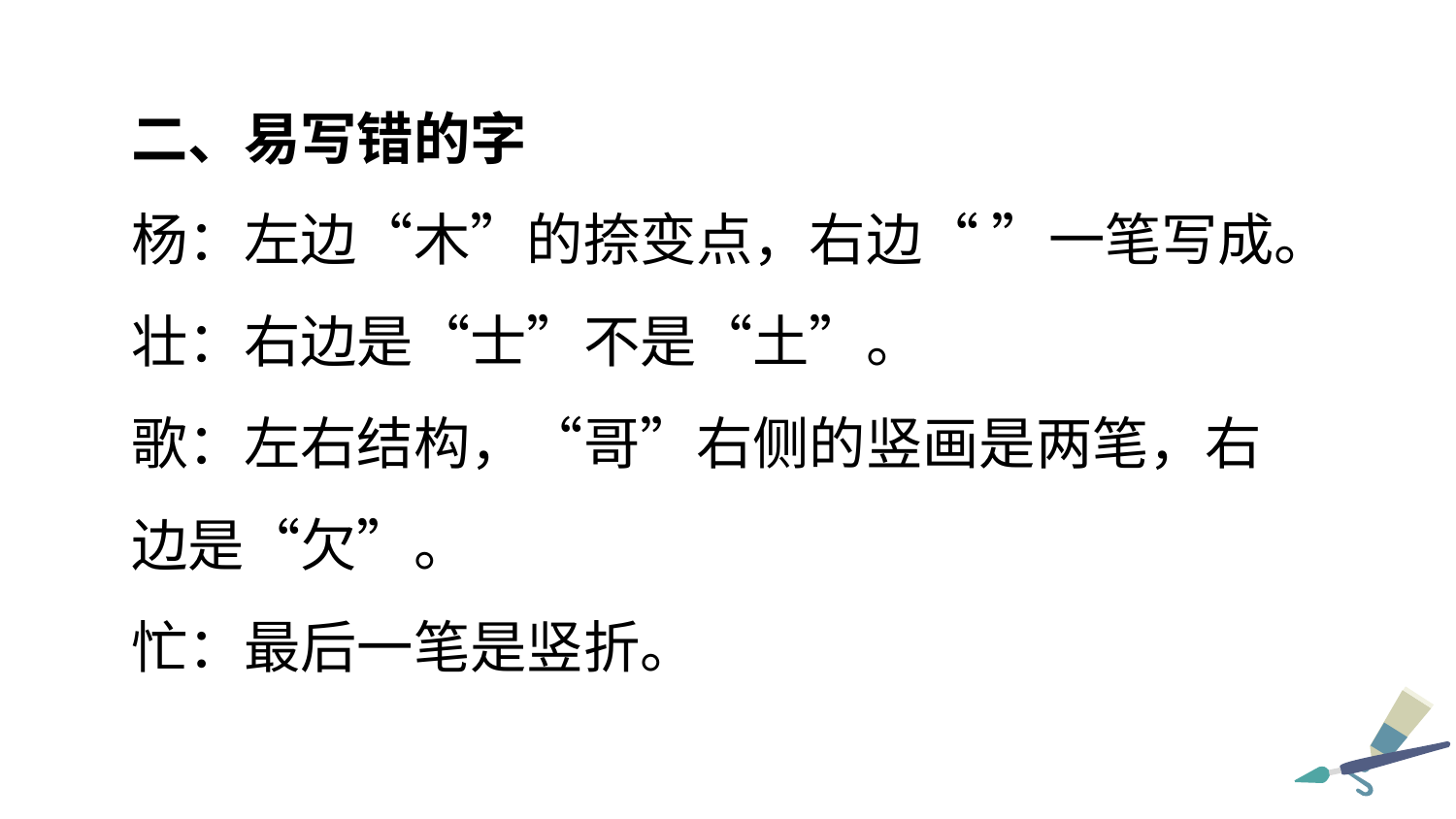

二、易写错的字
杨：左边“木”的捺变点，右边“ ”一笔写成。
壮：右边是“士”不是“土”。
歌：左右结构，“哥”右侧的竖画是两笔，右
边是“欠”。
忙：最后一笔是竖折。